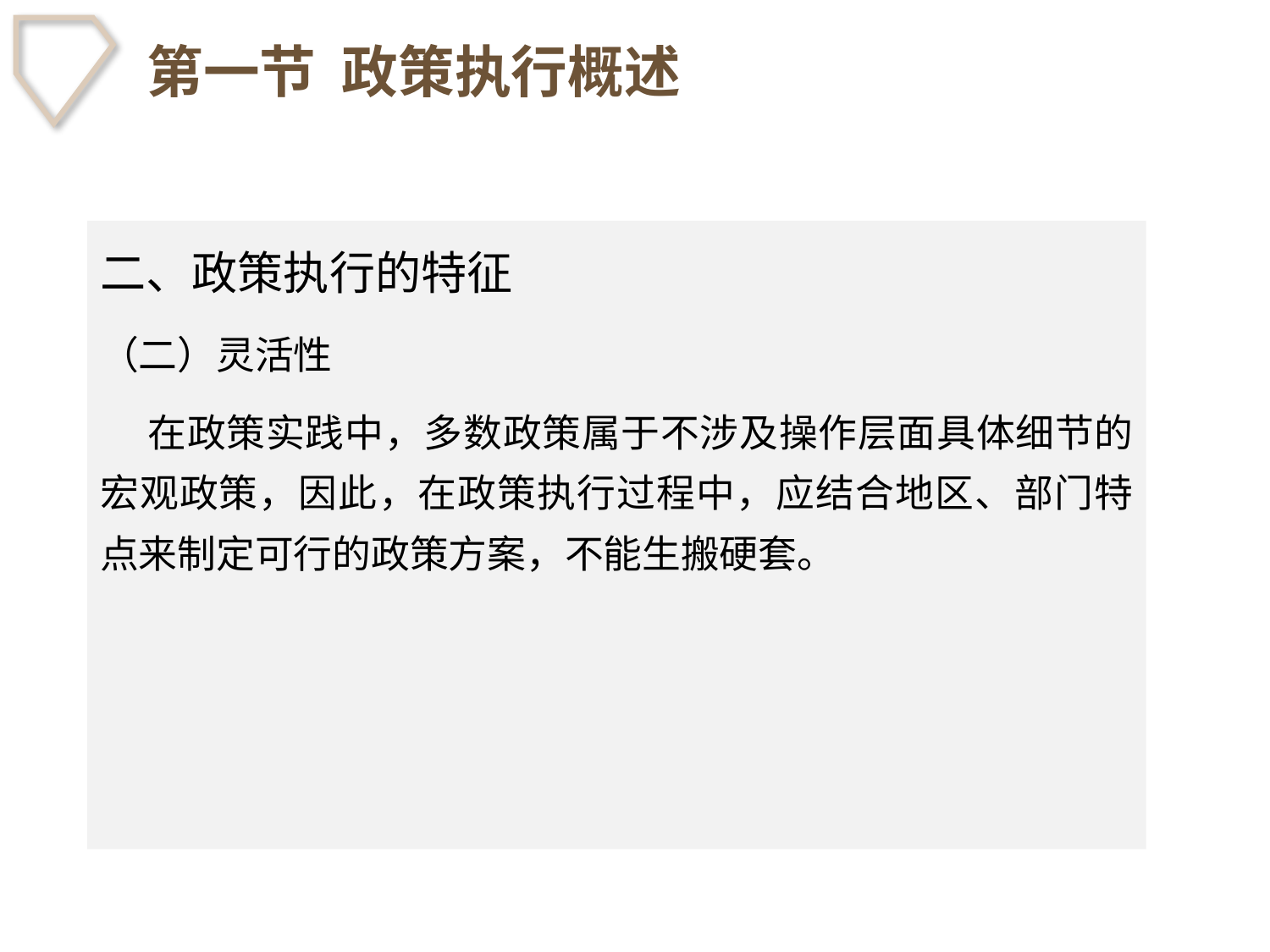

# 第一节  政策执行概述
二、政策执行的特征
（二）灵活性
    在政策实践中，多数政策属于不涉及操作层面具体细节的宏观政策，因此，在政策执行过程中，应结合地区、部门特点来制定可行的政策方案，不能生搬硬套。